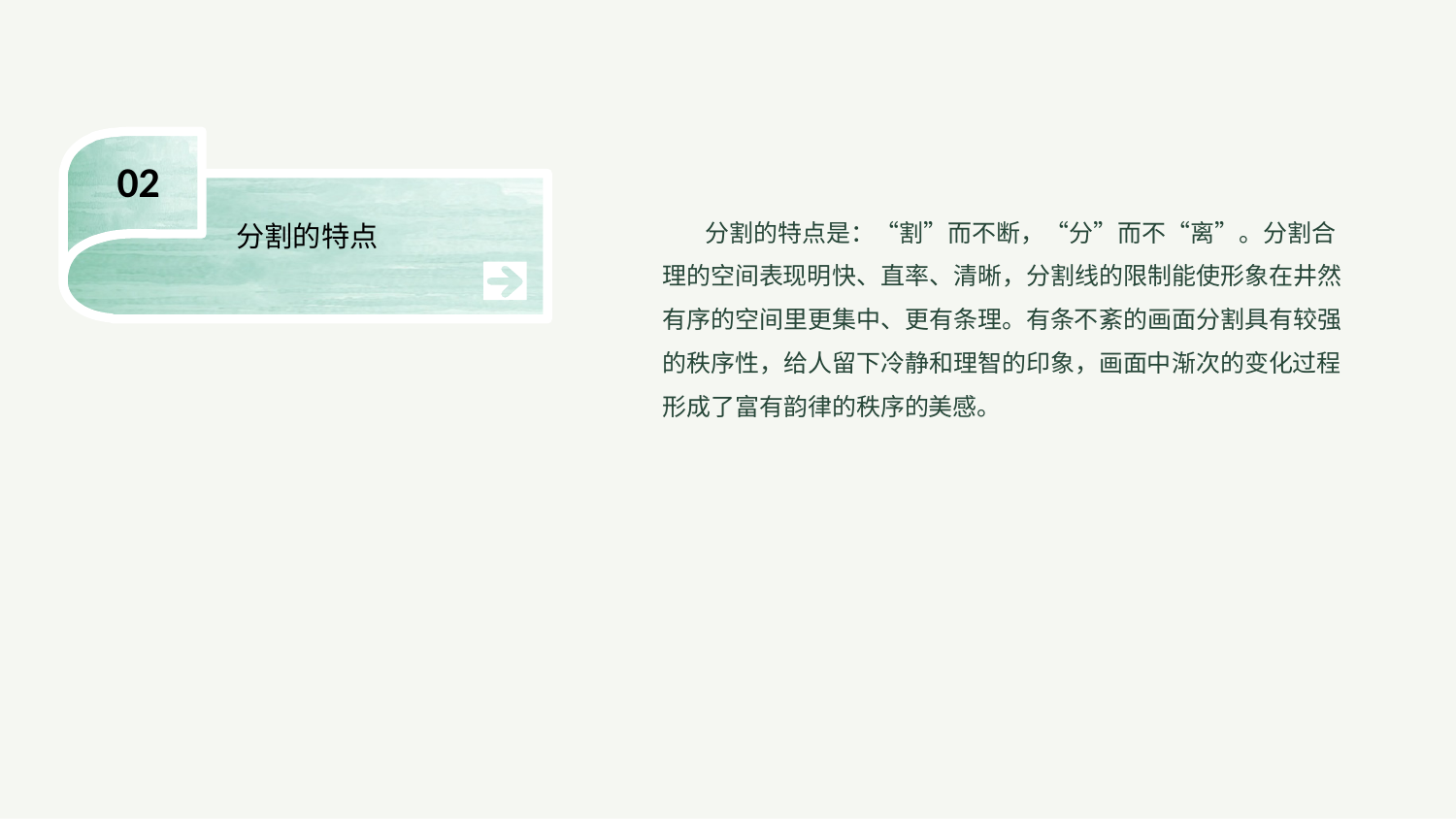

02
分割的特点

       分割的特点是：“割”而不断，“分”而不“离”。分割合理的空间表现明快、直率、清晰，分割线的限制能使形象在井然有序的空间里更集中、更有条理。有条不紊的画面分割具有较强的秩序性，给人留下冷静和理智的印象，画面中渐次的变化过程形成了富有韵律的秩序的美感。